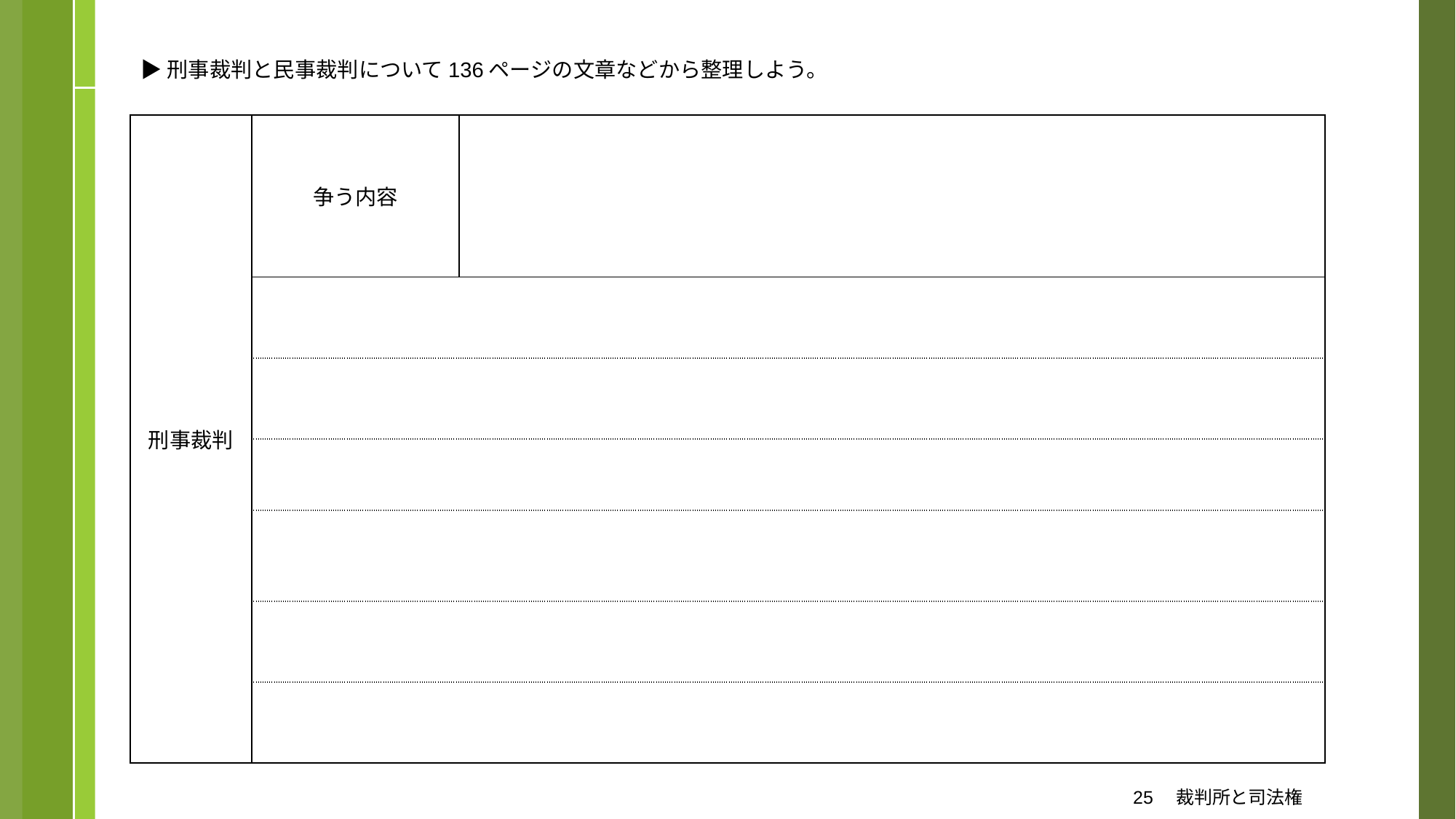

▶︎刑事裁判と民事裁判について136ページの文章などから整理しよう。
| 刑事裁判 | 争う内容 |  |
| --- | --- | --- |
|  |  |  |
|  |  |  |
|  |  |  |
|  |  |  |
|  |  |  |
|  |  |  |
25　裁判所と司法権